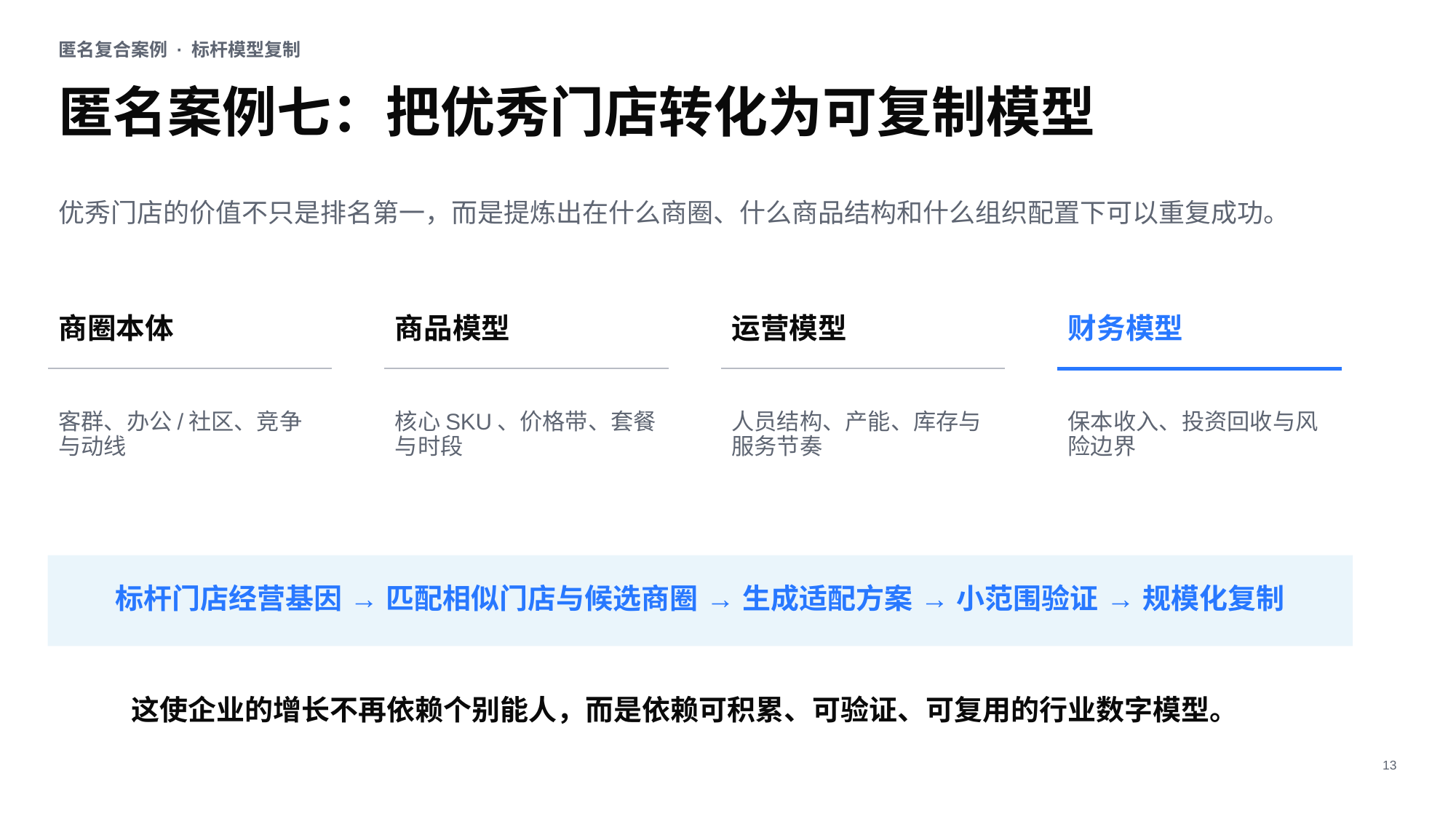

匿名复合案例 · 标杆模型复制
匿名案例七：把优秀门店转化为可复制模型
优秀门店的价值不只是排名第一，而是提炼出在什么商圈、什么商品结构和什么组织配置下可以重复成功。
商圈本体
商品模型
运营模型
财务模型
客群、办公/社区、竞争与动线
核心SKU、价格带、套餐与时段
人员结构、产能、库存与服务节奏
保本收入、投资回收与风险边界

标杆门店经营基因 → 匹配相似门店与候选商圈 → 生成适配方案 → 小范围验证 → 规模化复制
这使企业的增长不再依赖个别能人，而是依赖可积累、可验证、可复用的行业数字模型。
13